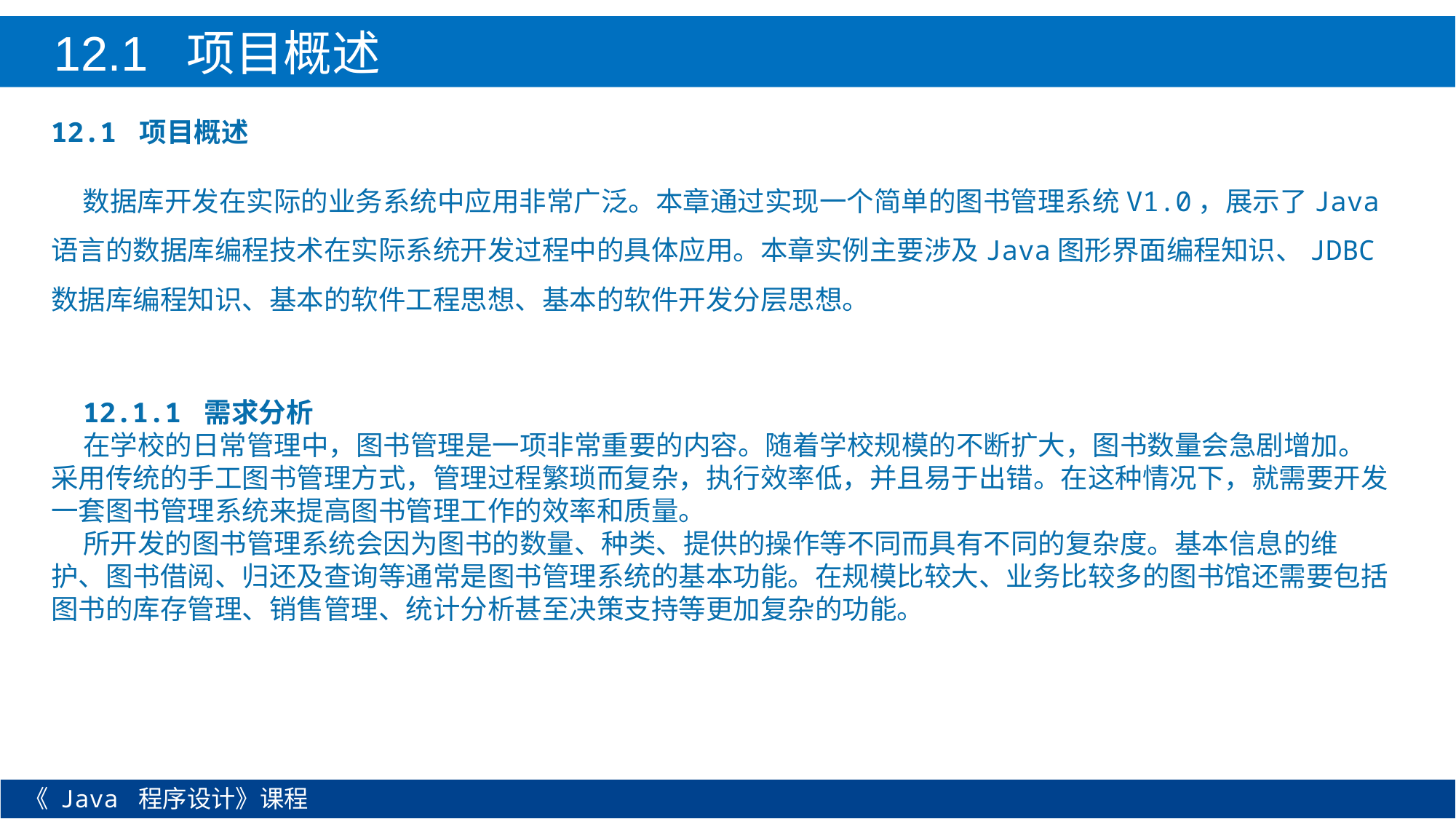

12.1  项目概述
12.1 项目概述
数据库开发在实际的业务系统中应用非常广泛。本章通过实现一个简单的图书管理系统V1.0，展示了Java语言的数据库编程技术在实际系统开发过程中的具体应用。本章实例主要涉及Java图形界面编程知识、JDBC数据库编程知识、基本的软件工程思想、基本的软件开发分层思想。
12.1.1 需求分析
在学校的日常管理中，图书管理是一项非常重要的内容。随着学校规模的不断扩大，图书数量会急剧增加。采用传统的手工图书管理方式，管理过程繁琐而复杂，执行效率低，并且易于出错。在这种情况下，就需要开发一套图书管理系统来提高图书管理工作的效率和质量。
所开发的图书管理系统会因为图书的数量、种类、提供的操作等不同而具有不同的复杂度。基本信息的维护、图书借阅、归还及查询等通常是图书管理系统的基本功能。在规模比较大、业务比较多的图书馆还需要包括图书的库存管理、销售管理、统计分析甚至决策支持等更加复杂的功能。
《 Java 程序设计》课程